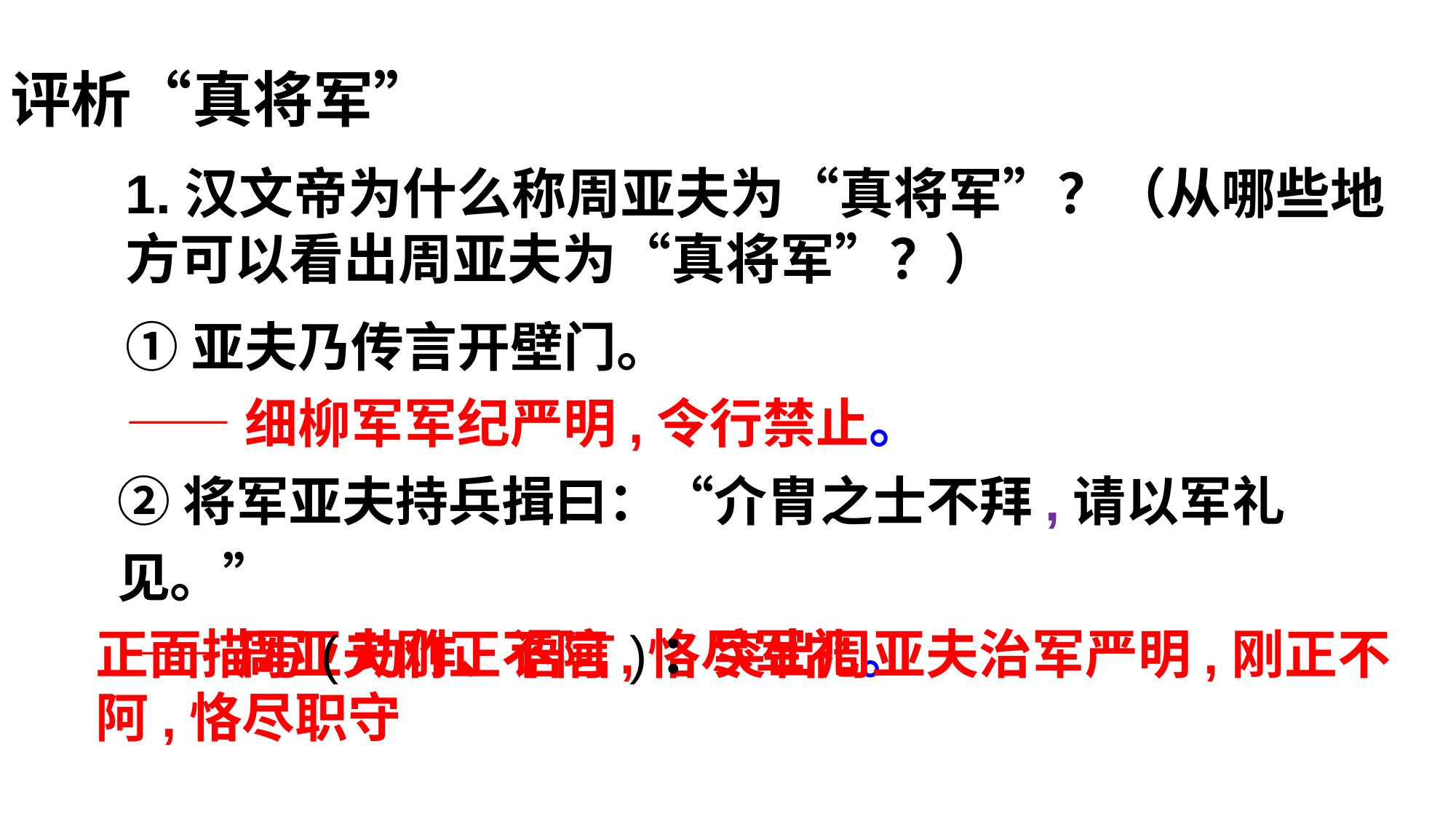

评析“真将军”
1.汉文帝为什么称周亚夫为“真将军”？（从哪些地方可以看出周亚夫为“真将军”？）

①亚夫乃传言开壁门。
——细柳军军纪严明,令行禁止。
②将军亚夫持兵揖曰：“介胄之士不拜,请以军礼见。”
——周亚夫刚正不阿,恪尽军礼。
正面描写(动作、语言)：突出周亚夫治军严明,刚正不阿,恪尽职守